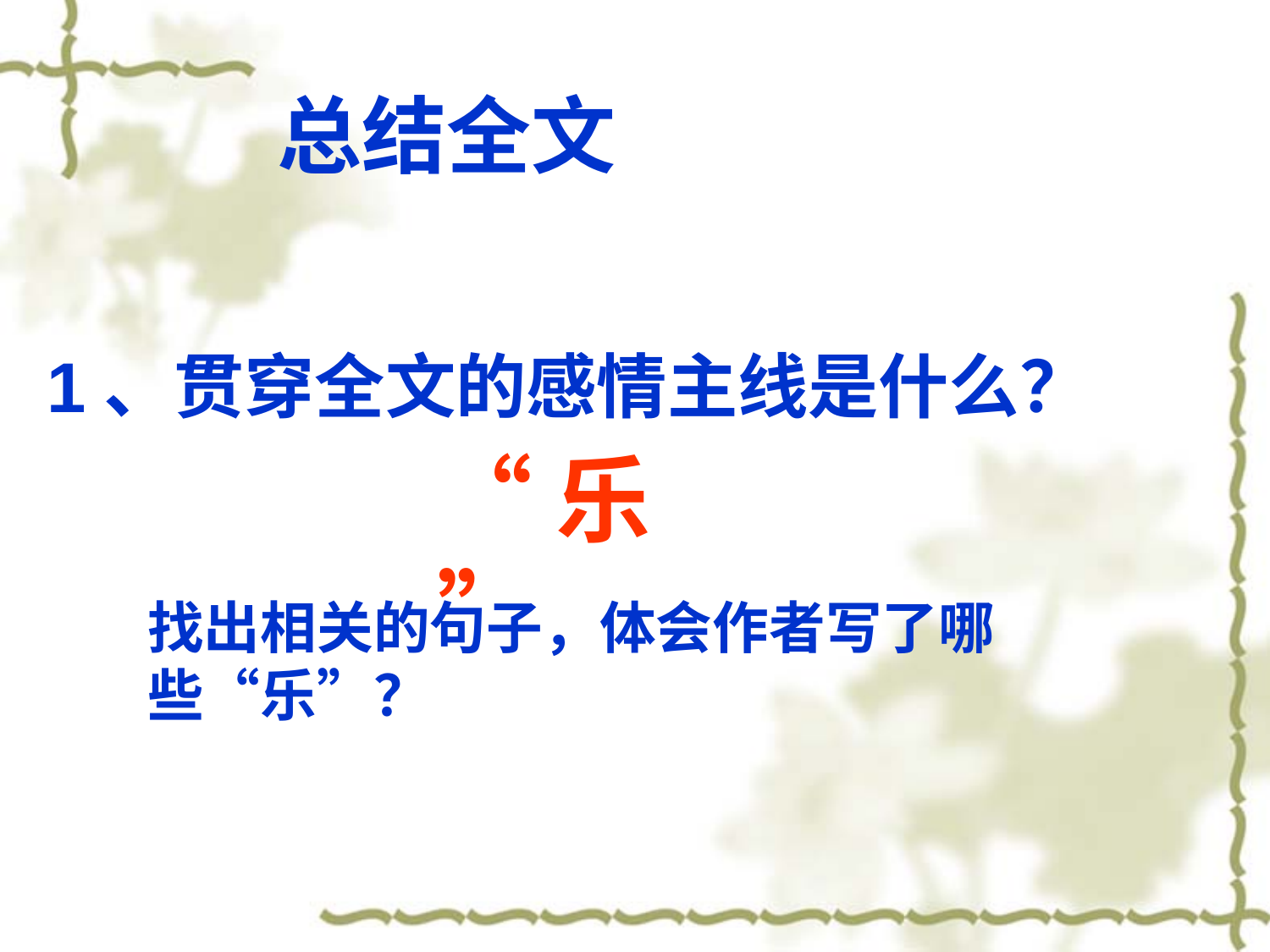

总结全文
1、贯穿全文的感情主线是什么？
“乐”
找出相关的句子，体会作者写了哪些“乐”？